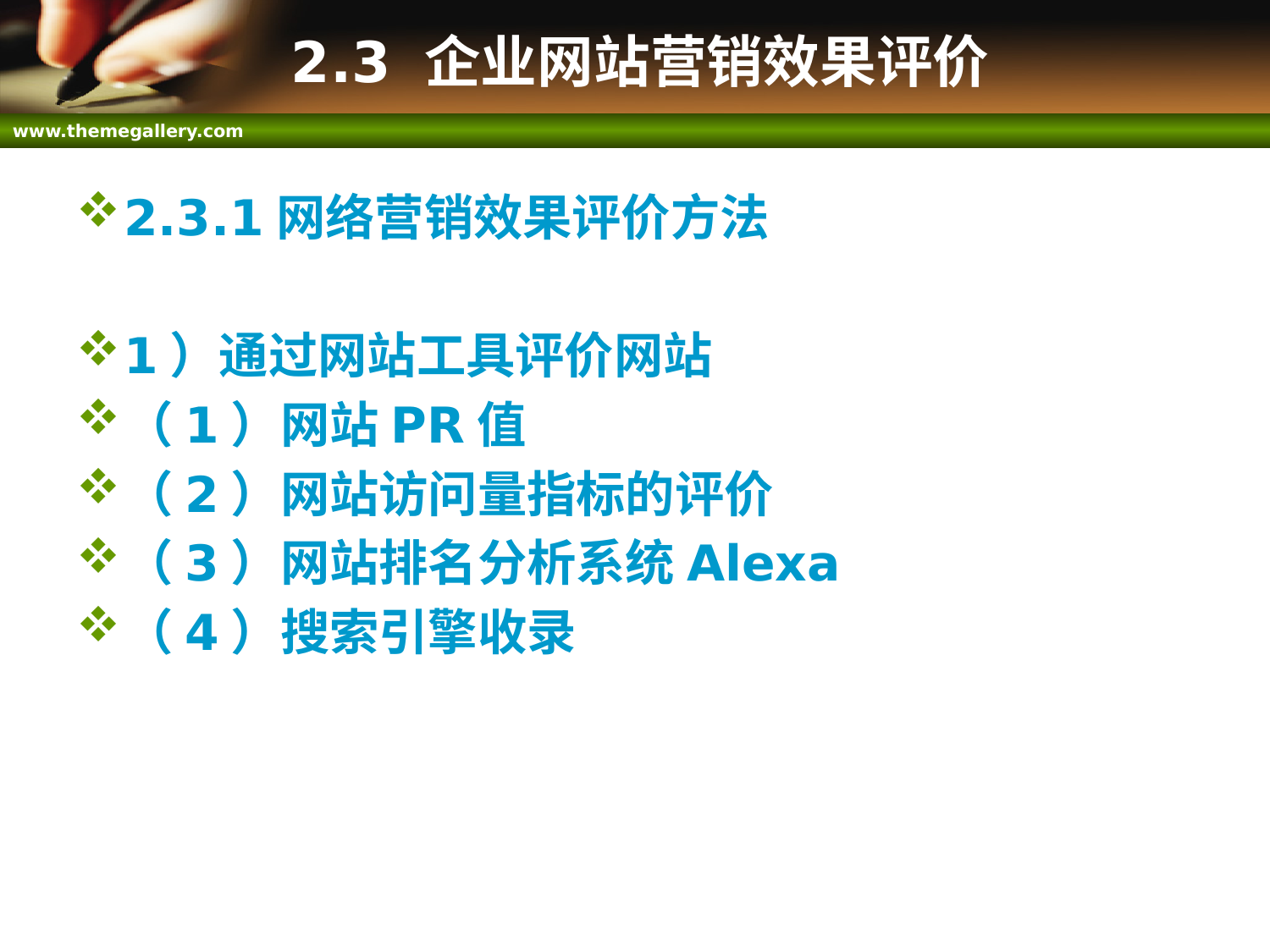

# 2.3 企业网站营销效果评价
2.3.1网络营销效果评价方法

1）通过网站工具评价网站
（1）网站PR值
（2）网站访问量指标的评价
（3）网站排名分析系统Alexa
（4）搜索引擎收录